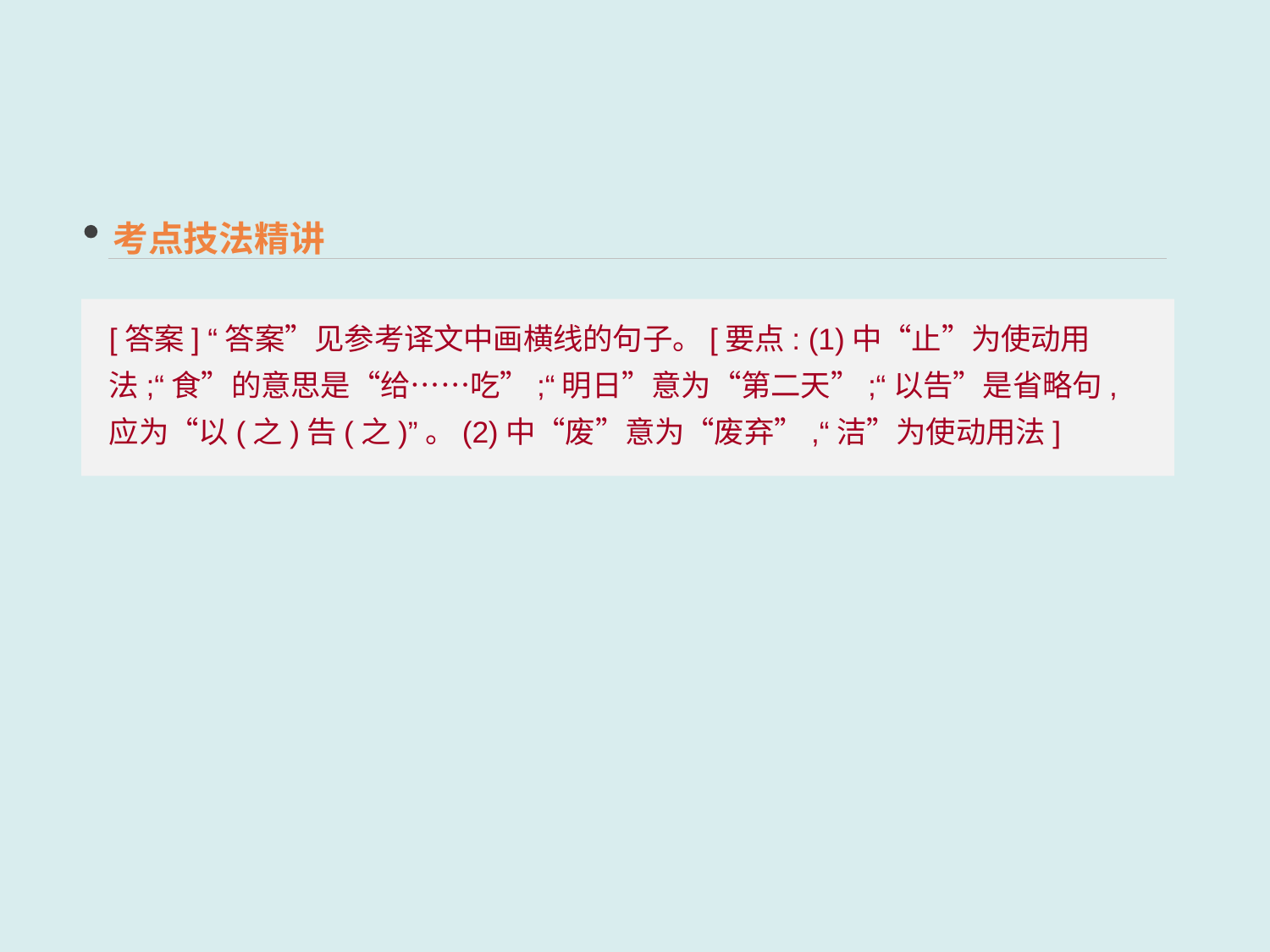

考点技法精讲

[答案] “答案”见参考译文中画横线的句子。[要点: (1)中“止”为使动用法;“食”的意思是“给……吃”;“明日”意为“第二天”;“以告”是省略句,应为“以(之)告(之)”。(2)中“废”意为“废弃”,“洁”为使动用法]